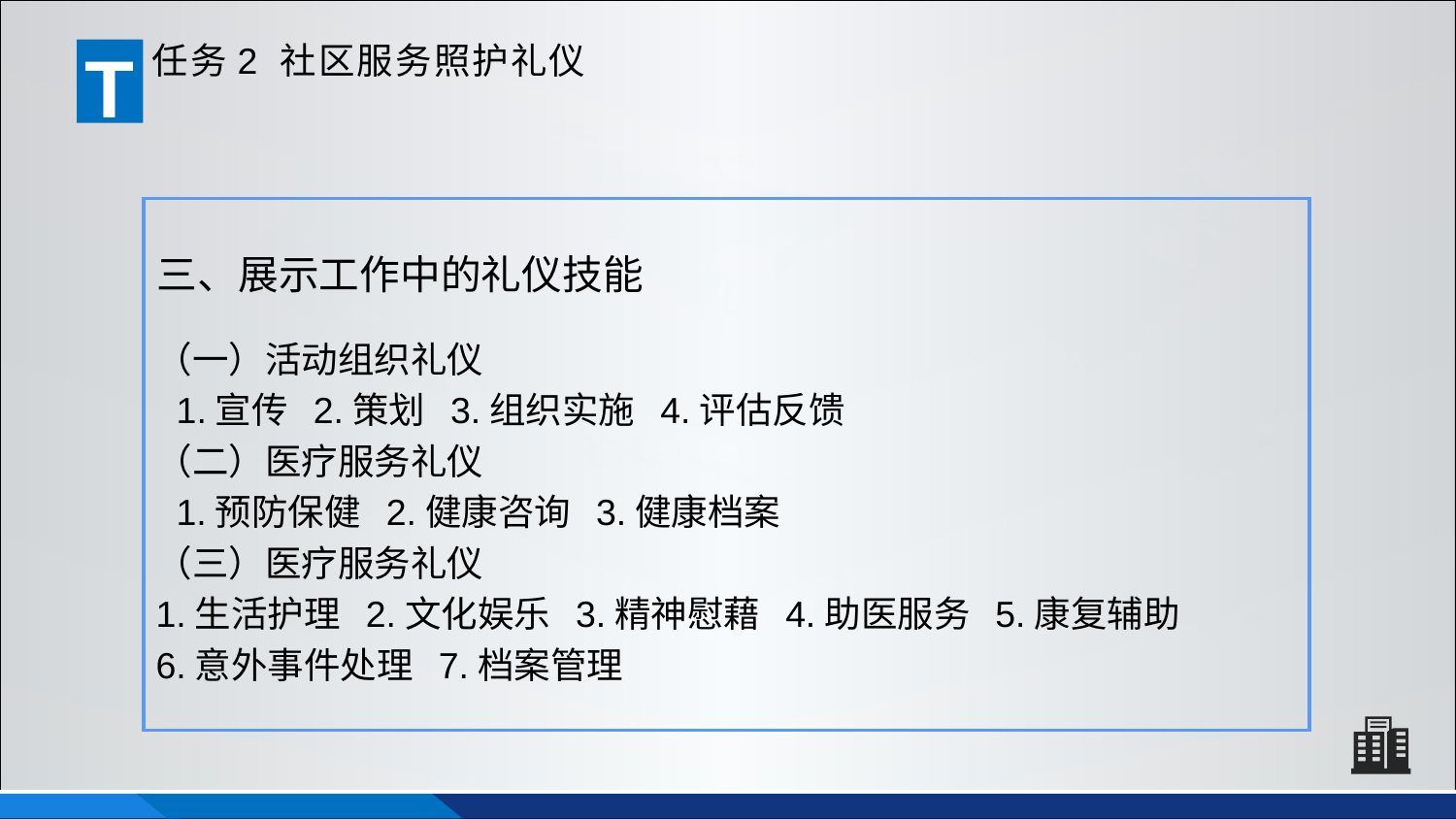

T
任务2 社区服务照护礼仪

三、展示工作中的礼仪技能
（一）活动组织礼仪
  1.宣传  2.策划  3.组织实施  4.评估反馈
（二）医疗服务礼仪
  1.预防保健  2.健康咨询  3.健康档案
（三）医疗服务礼仪
1.生活护理  2.文化娱乐  3.精神慰藉  4.助医服务  5.康复辅助
6.意外事件处理  7.档案管理